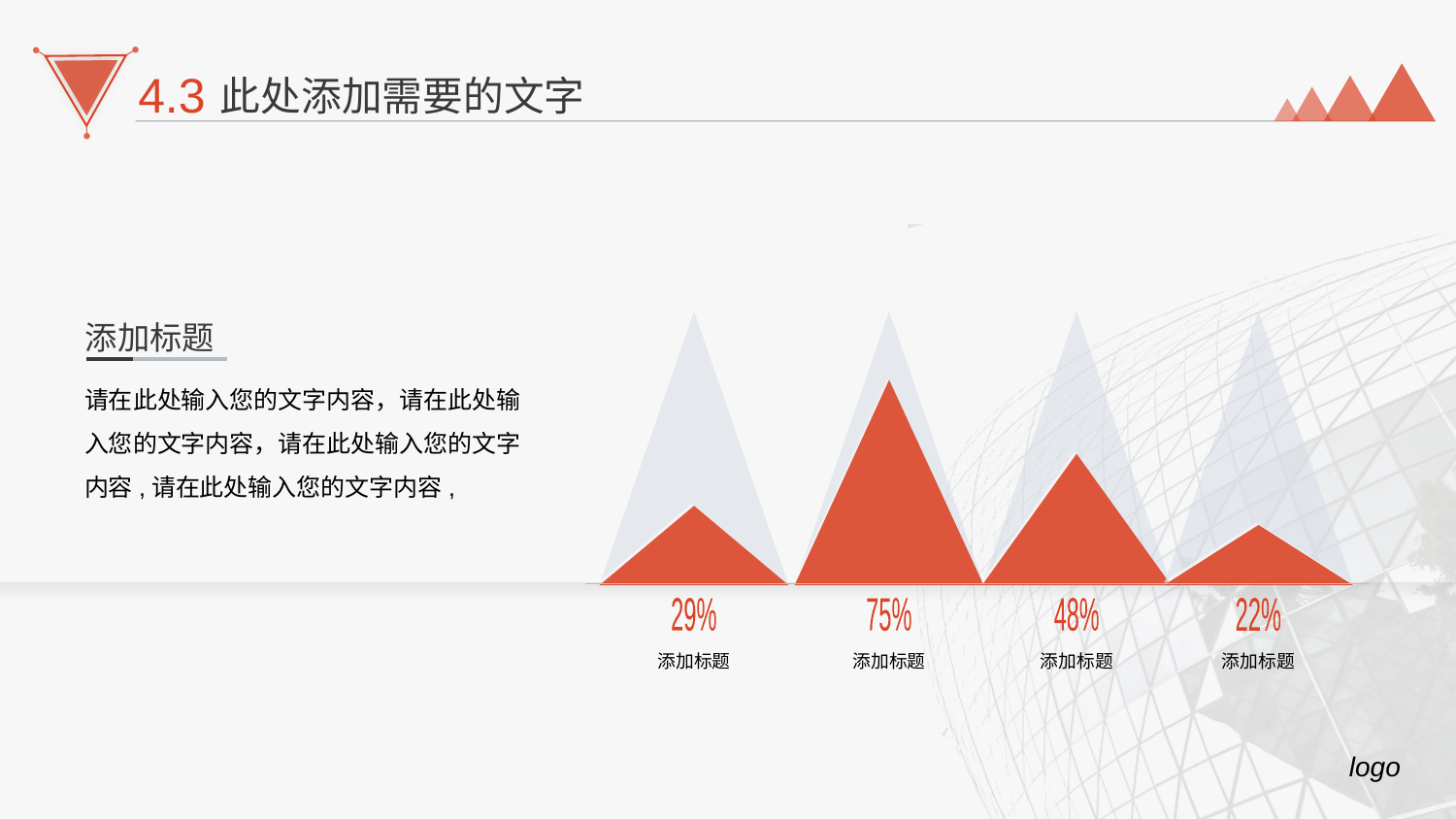

4.3
此处添加需要的文字

添加标题

添加标题
29%

添加标题
75%

添加标题
48%

添加标题
22%
请在此处输入您的文字内容，请在此处输入您的文字内容，请在此处输入您的文字内容,请在此处输入您的文字内容,